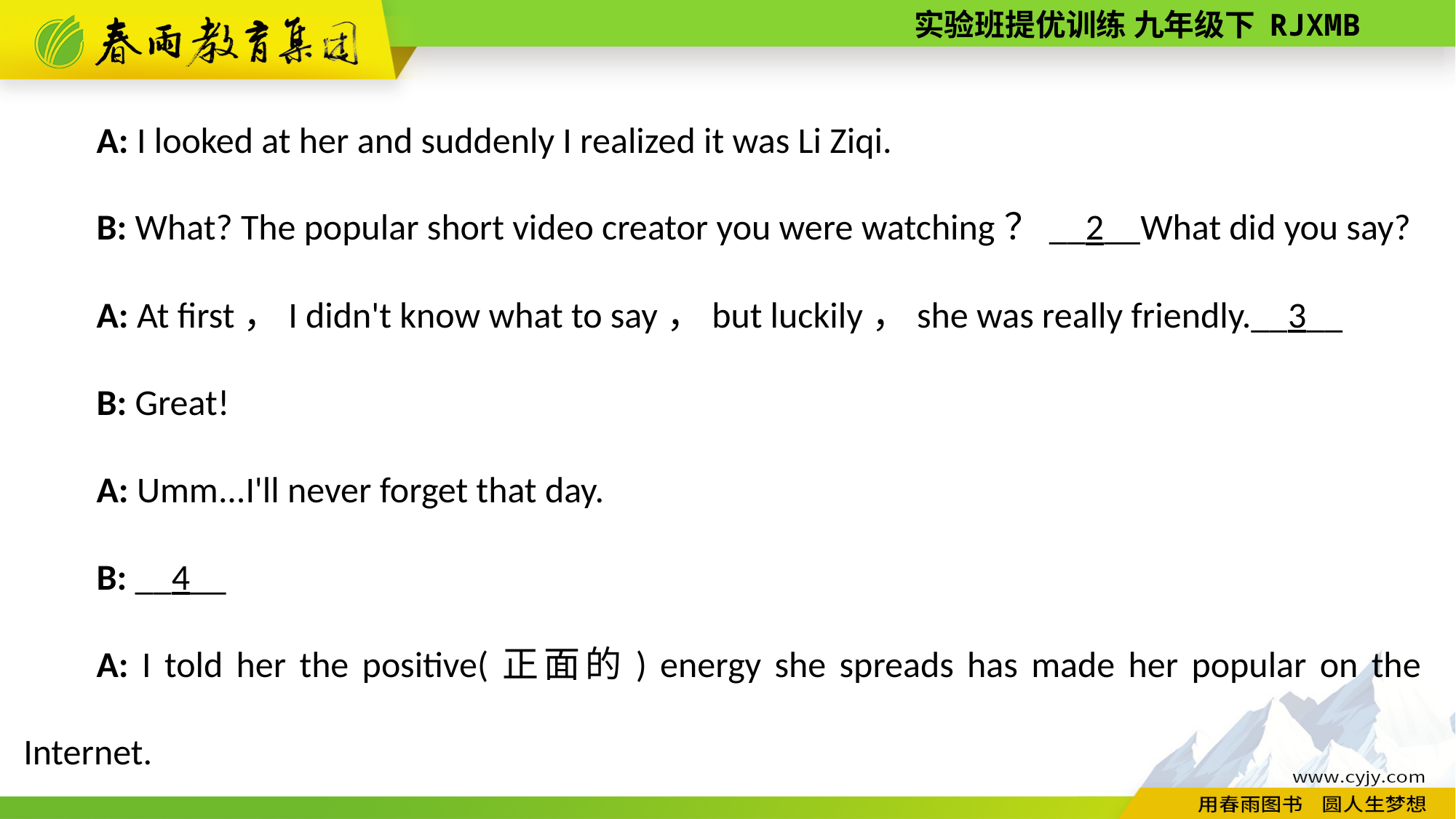

A: I looked at her and suddenly I realized it was Li Ziqi.
B: What? The popular short video creator you were watching？__2__What did you say?
A: At first，I didn't know what to say，but luckily，she was really friendly.__3__
B: Great!
A: Umm...I'll never forget that day.
B: __4__
A: I told her the positive(正面的) energy she spreads has made her popular on the Internet.